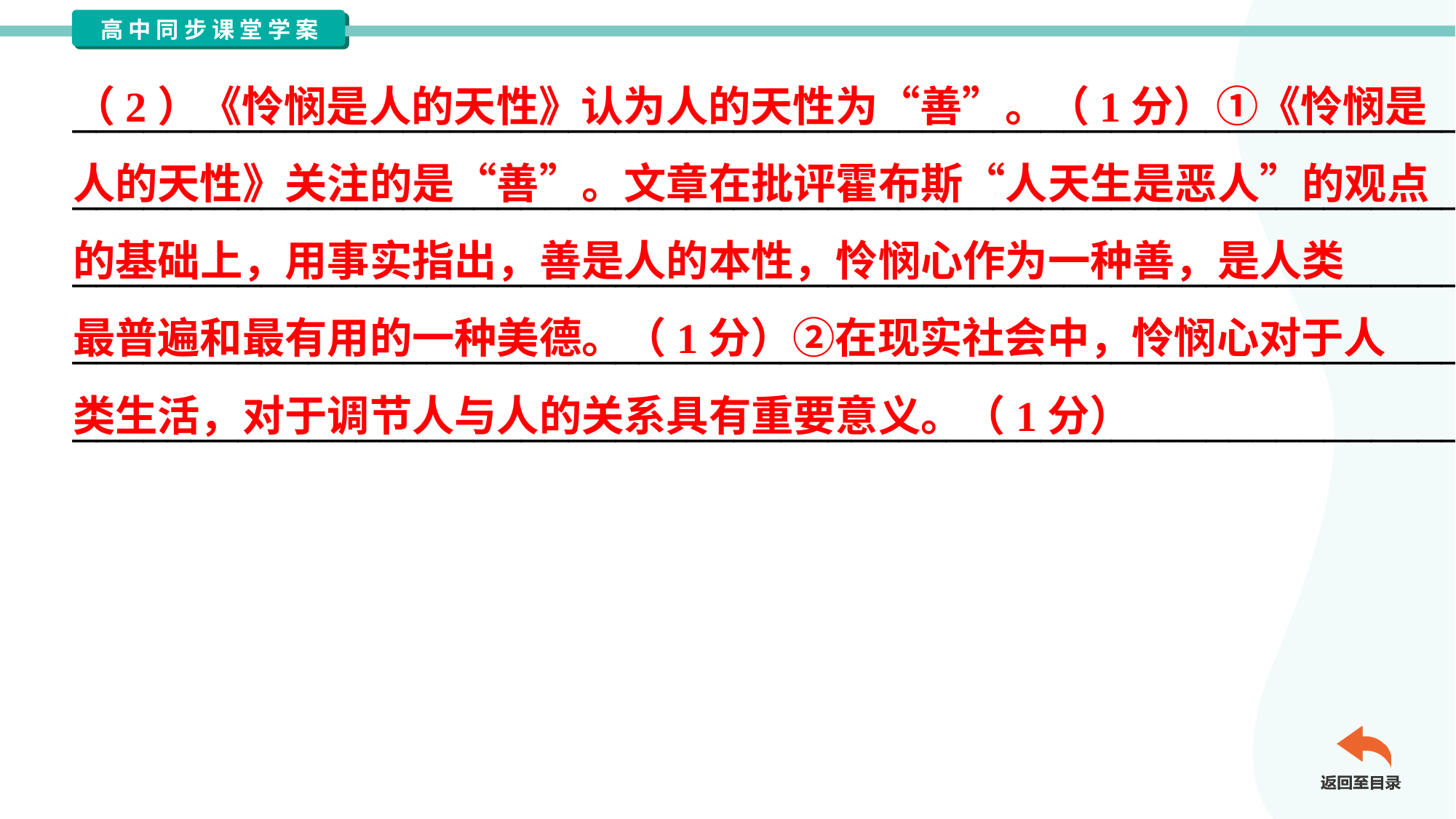

（2）《怜悯是人的天性》认为人的天性为“善”。（1分）①《怜悯是
人的天性》关注的是“善”。文章在批评霍布斯“人天生是恶人”的观点
的基础上，用事实指出，善是人的本性，怜悯心作为一种善，是人类
最普遍和最有用的一种美德。（1分）②在现实社会中，怜悯心对于人
类生活，对于调节人与人的关系具有重要意义。（1分）
_____________________________________________________________
_____________________________________________________________
_____________________________________________________________
_____________________________________________________________
_____________________________________________________________